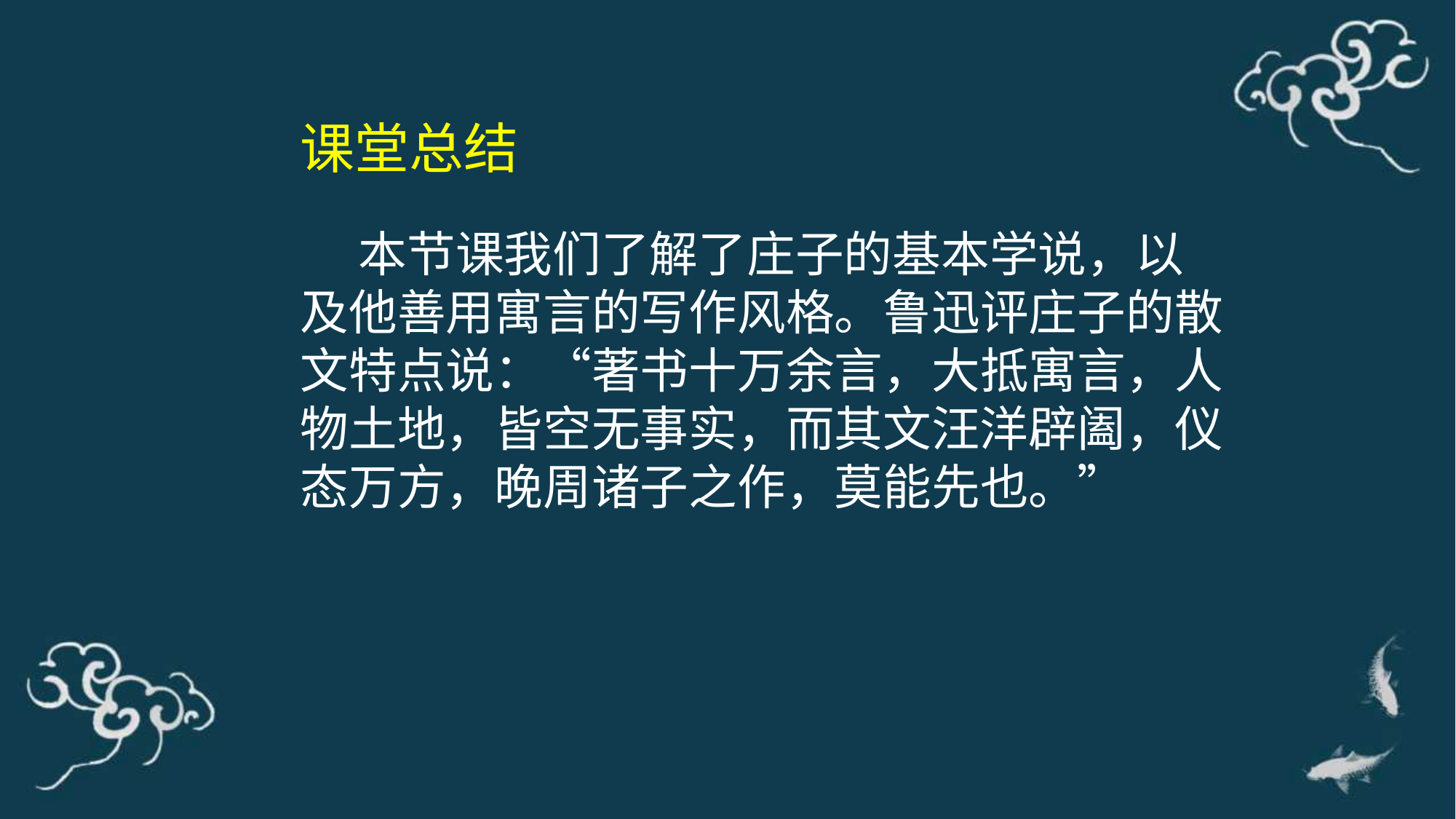

课堂总结

     本节课我们了解了庄子的基本学说，以及他善用寓言的写作风格。鲁迅评庄子的散文特点说：“著书十万余言，大抵寓言，人物土地，皆空无事实，而其文汪洋辟阖，仪态万方，晚周诸子之作，莫能先也。”